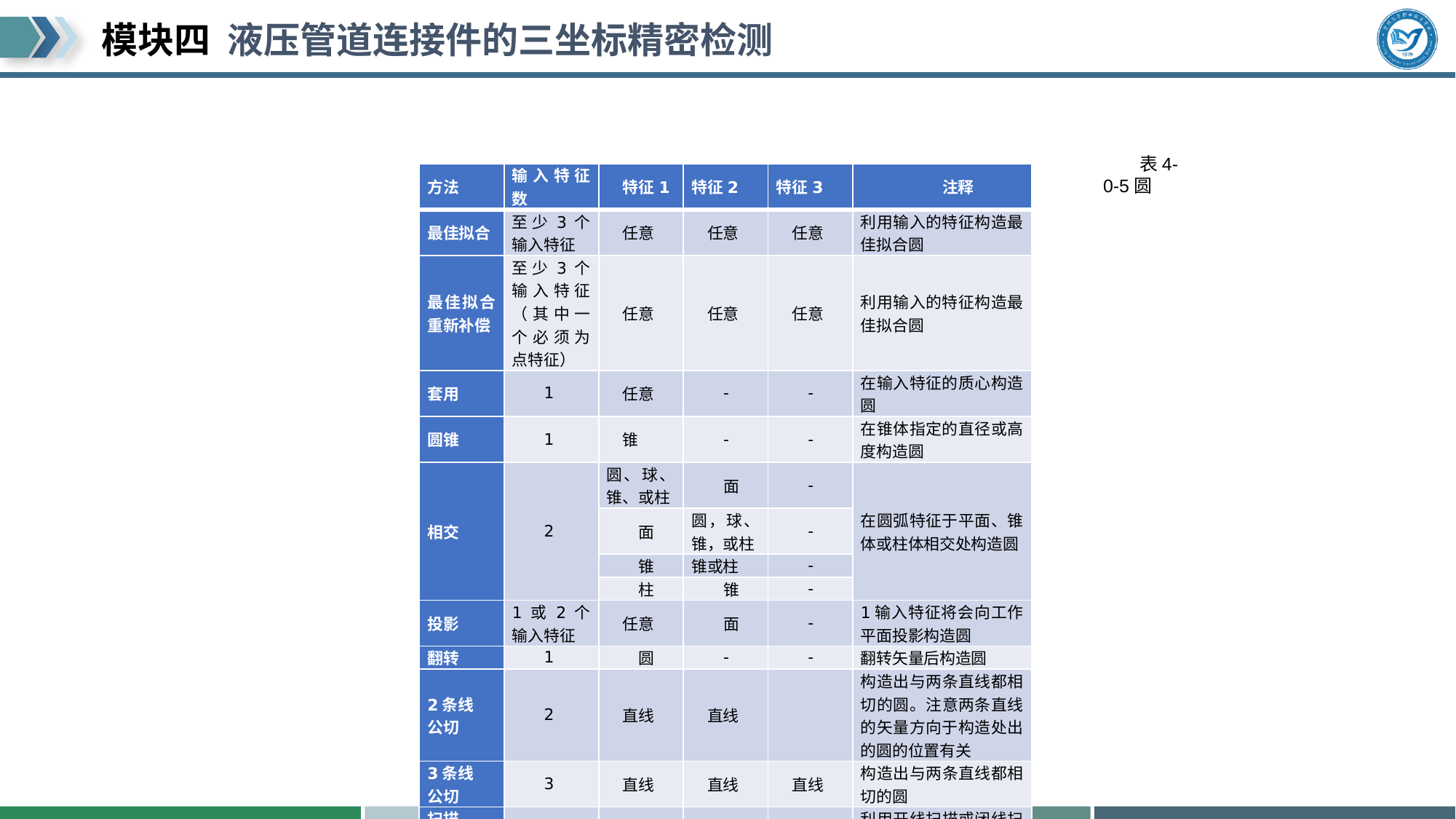

#
| 方法 | 输入特征数 | 特征1 | 特征2 | 特征3 | 注释 |
| --- | --- | --- | --- | --- | --- |
| 最佳拟合 | 至少3个输入特征 | 任意 | 任意 | 任意 | 利用输入的特征构造最佳拟合圆 |
| 最佳拟合重新补偿 | 至少3个输入特征（其中一个必须为点特征） | 任意 | 任意 | 任意 | 利用输入的特征构造最佳拟合圆 |
| 套用 | 1 | 任意 | - | - | 在输入特征的质心构造圆 |
| 圆锥 | 1 | 锥 | - | - | 在锥体指定的直径或高度构造圆 |
| 相交 | 2 | 圆、球、锥、或柱 | 面 | - | 在圆弧特征于平面、锥体或柱体相交处构造圆 |
|  |  | 面 | 圆，球、锥，或柱 | - |  |
|  |  | 锥 | 锥或柱 | - |  |
|  |  | 柱 | 锥 | - |  |
| 投影 | 1或2个输入特征 | 任意 | 面 | - | 1输入特征将会向工作平面投影构造圆 |
| 翻转 | 1 | 圆 | - | - | 翻转矢量后构造圆 |
| 2条线 公切 | 2 | 直线 | 直线 |  | 构造出与两条直线都相切的圆。注意两条直线的矢量方向于构造处出的圆的位置有关 |
| 3条线 公切 | 3 | 直线 | 直线 | 直线 | 构造出与两条直线都相切的圆 |
| 扫描 片段 | 1 | 扫描特征 | - | - | 利用开线扫描或闭线扫描的一部分构造圆。 |
表4-0-5圆